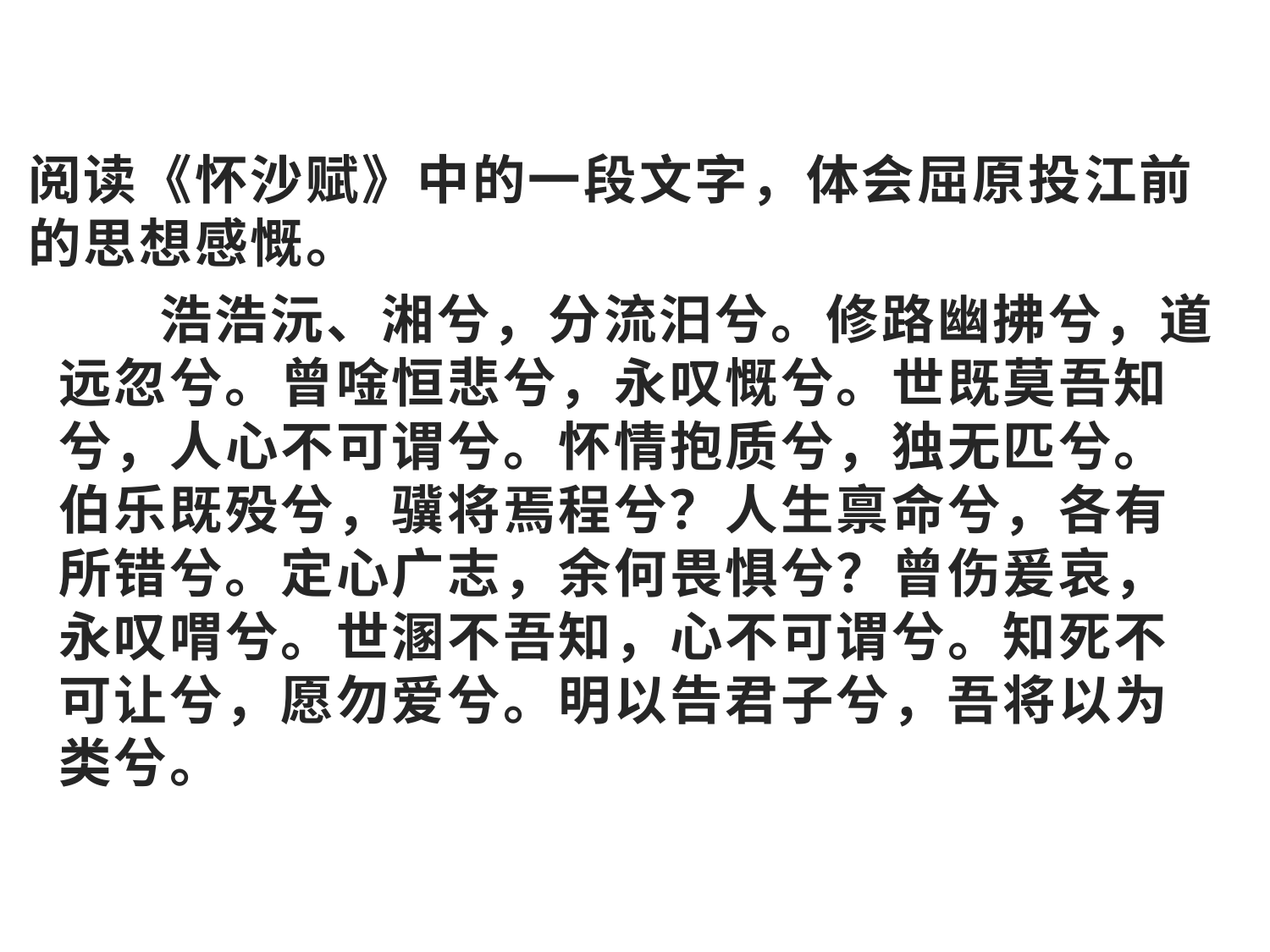

阅读《怀沙赋》中的一段文字，体会屈原投江前的思想感慨。
      浩浩沅、湘兮，分流汨兮。修路幽拂兮，道远忽兮。曾唫恒悲兮，永叹慨兮。世既莫吾知兮，人心不可谓兮。怀情抱质兮，独无匹兮。伯乐既殁兮，骥将焉程兮？人生禀命兮，各有所错兮。定心广志，余何畏惧兮？曾伤爰哀，永叹喟兮。世溷不吾知，心不可谓兮。知死不可让兮，愿勿爱兮。明以告君子兮，吾将以为类兮。